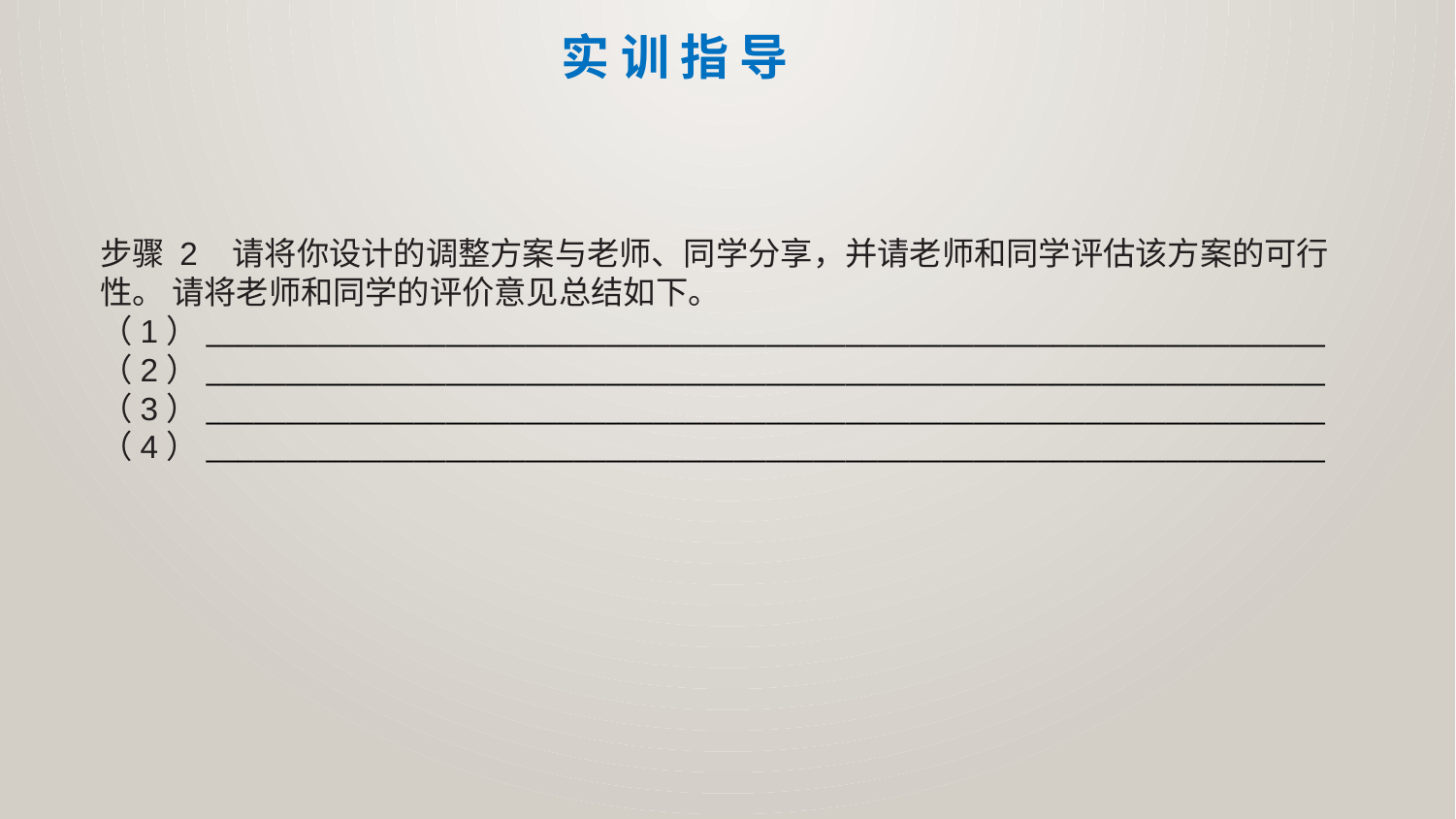

实 训 指 导
步骤 2   请将你设计的调整方案与老师、同学分享，并请老师和同学评估该方案的可行性。 请将老师和同学的评价意见总结如下。
（1）______________________________________________________________________
（2）______________________________________________________________________
（3）______________________________________________________________________
（4）______________________________________________________________________
100